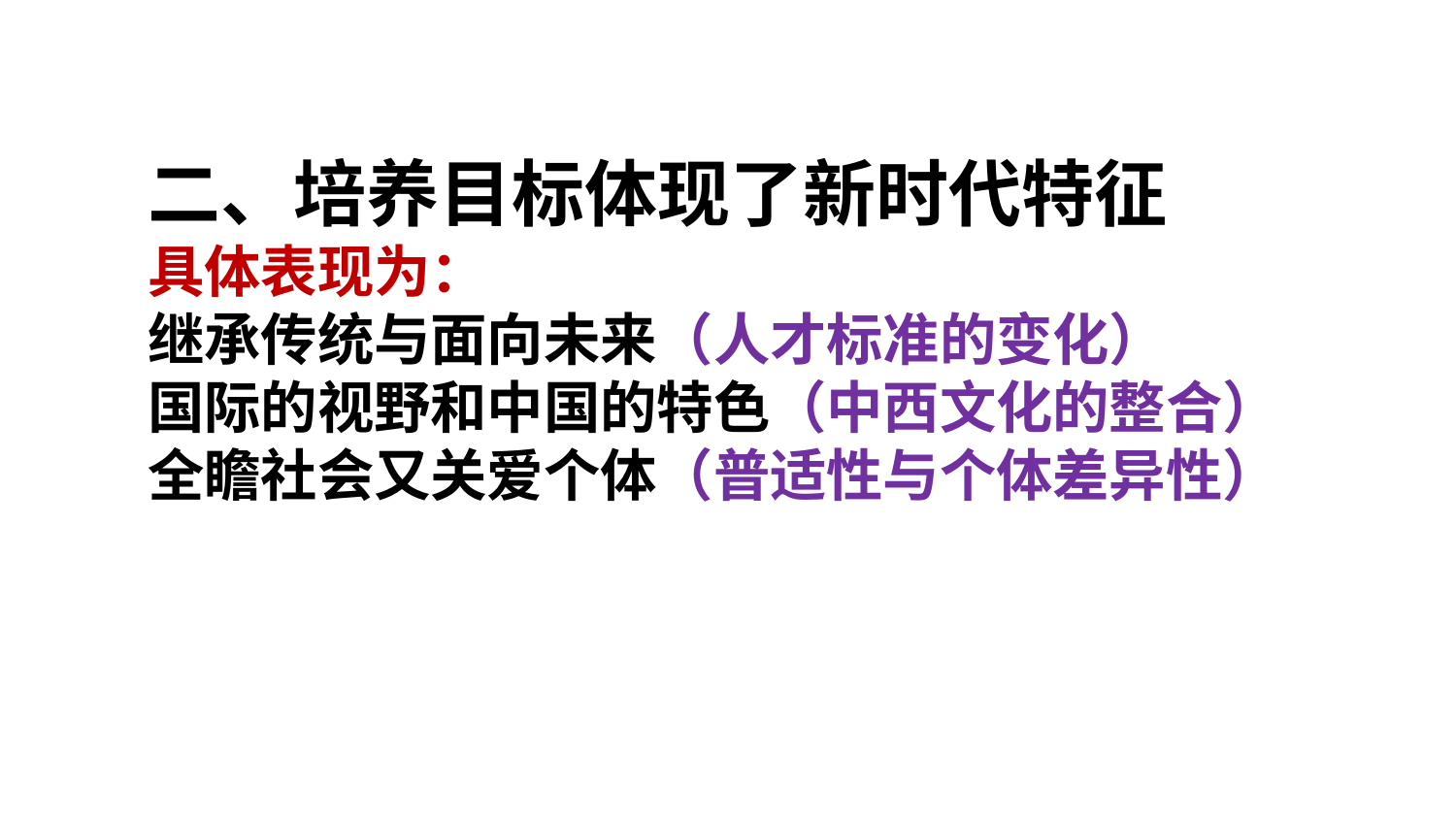

二、培养目标体现了新时代特征
具体表现为：
继承传统与面向未来（人才标准的变化）
国际的视野和中国的特色（中西文化的整合）
全瞻社会又关爱个体（普适性与个体差异性）